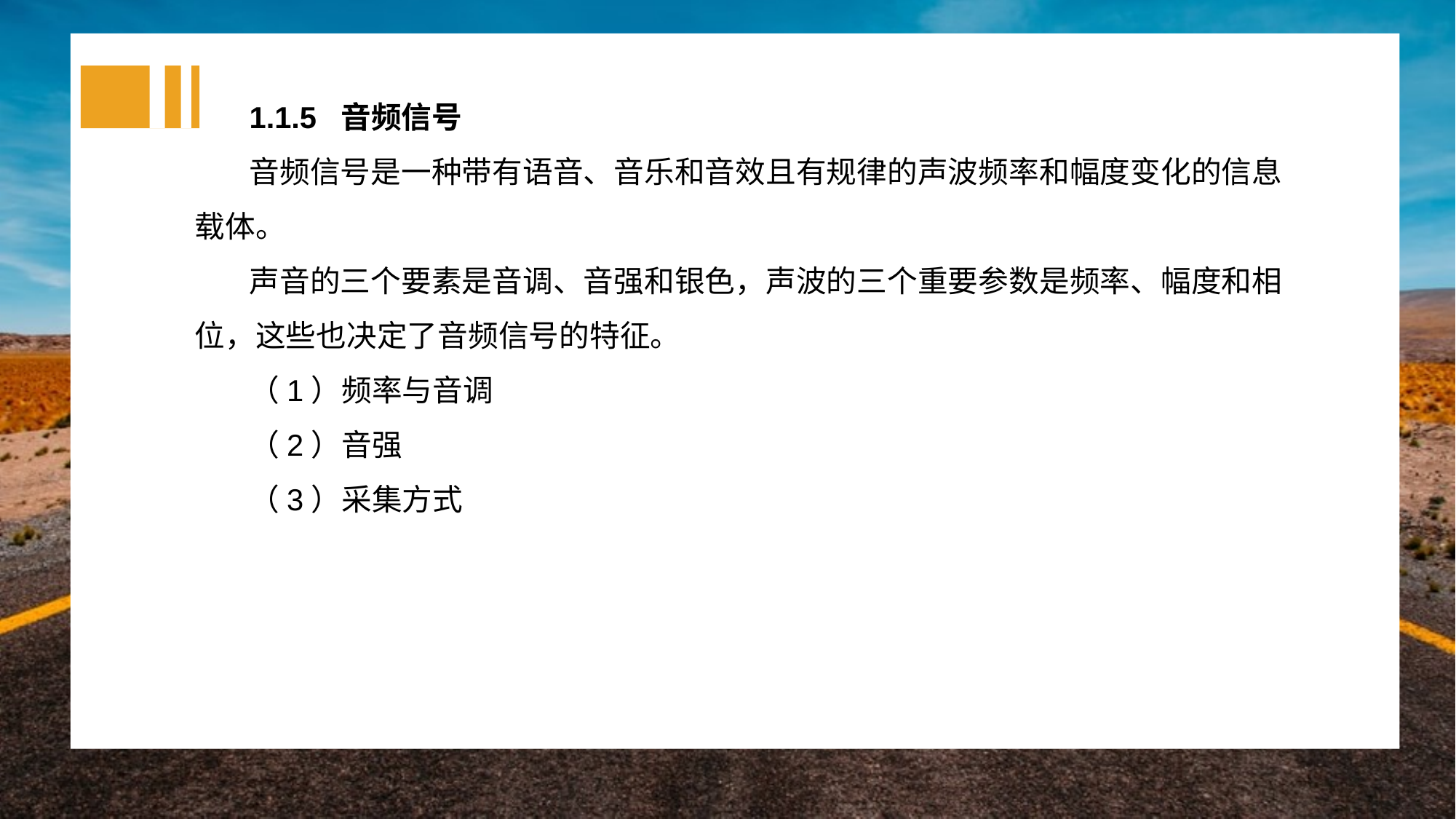

1.1.5  音频信号
音频信号是一种带有语音、音乐和音效且有规律的声波频率和幅度变化的信息载体。
声音的三个要素是音调、音强和银色，声波的三个重要参数是频率、幅度和相位，这些也决定了音频信号的特征。
（1）频率与音调
（2）音强
（3）采集方式